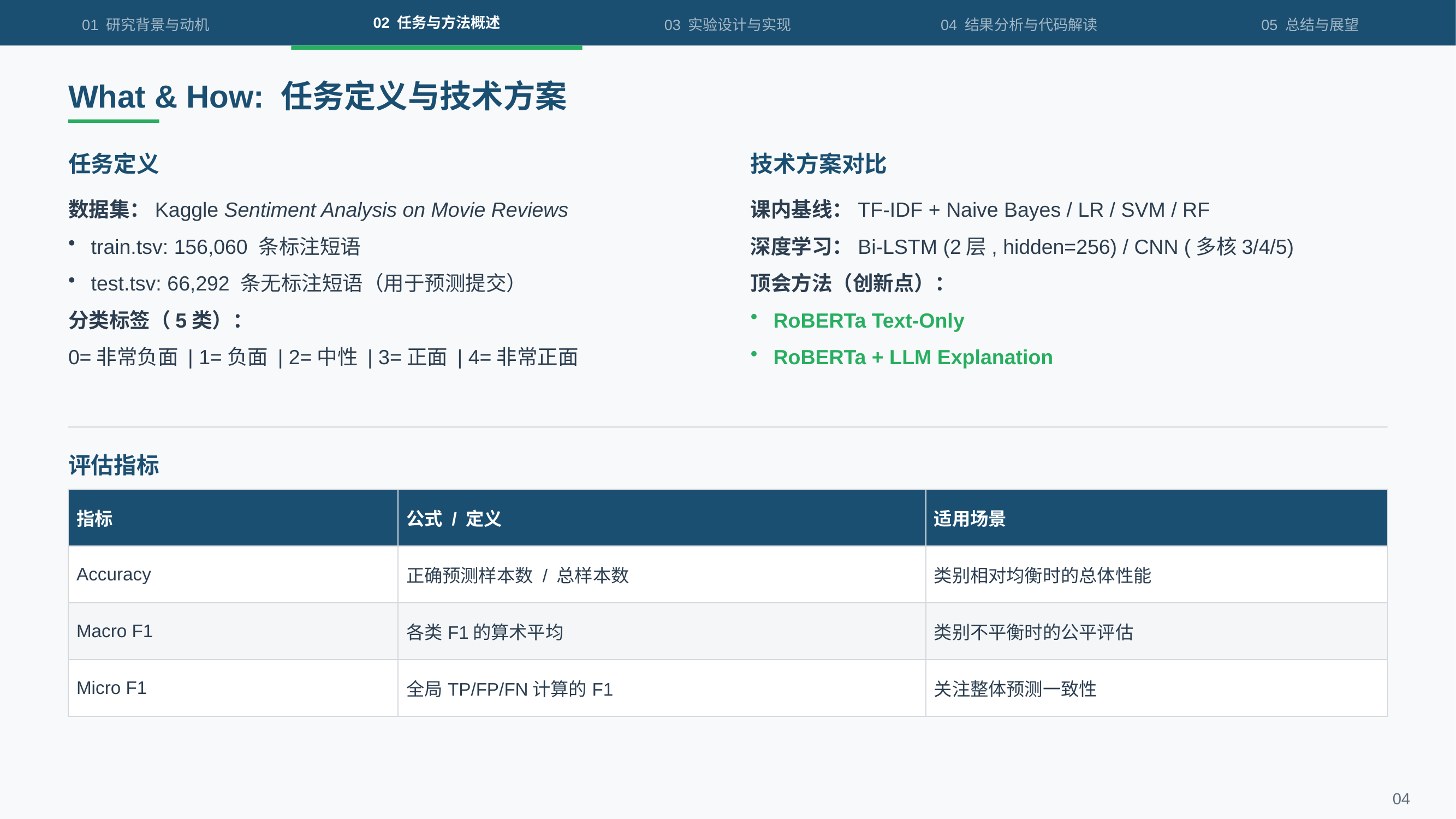

01 研究背景与动机
02 任务与方法概述
03 实验设计与实现
04 结果分析与代码解读
05 总结与展望

What & How: 任务定义与技术方案

任务定义
技术方案对比
数据集：Kaggle Sentiment Analysis on Movie Reviews
train.tsv: 156,060 条标注短语
test.tsv: 66,292 条无标注短语（用于预测提交）
分类标签（5类）：
0=非常负面 | 1=负面 | 2=中性 | 3=正面 | 4=非常正面
课内基线：TF-IDF + Naive Bayes / LR / SVM / RF
深度学习：Bi-LSTM (2层, hidden=256) / CNN (多核3/4/5)
顶会方法（创新点）：
RoBERTa Text-Only
RoBERTa + LLM Explanation

评估指标
| 指标 | 公式 / 定义 | 适用场景 |
| --- | --- | --- |
| Accuracy | 正确预测样本数 / 总样本数 | 类别相对均衡时的总体性能 |
| Macro F1 | 各类F1的算术平均 | 类别不平衡时的公平评估 |
| Micro F1 | 全局TP/FP/FN计算的F1 | 关注整体预测一致性 |
04